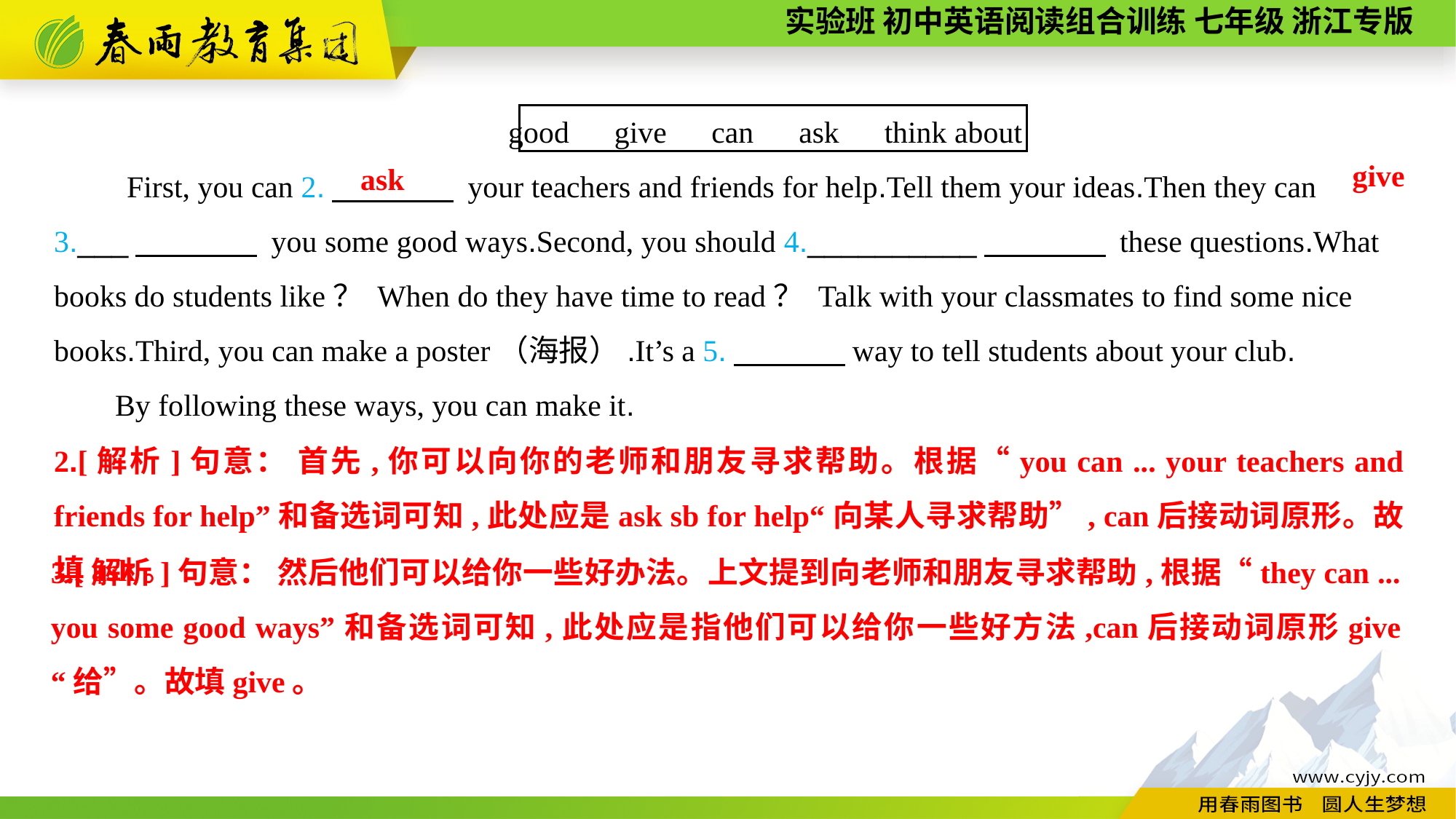

good　give　can　ask　think about
First, you can 2.　　　　 your teachers and friends for help.Tell them your ideas.Then they can 3.___　　　　 you some good ways.Second, you should 4.__________　　　　 these questions.What books do students like？ When do they have time to read？ Talk with your classmates to find some nice books.Third, you can make a poster（海报）.It’s a 5.　            way to tell students about your club.
        By following these ways, you can make it.

give
ask
2.[解析]句意： 首先,你可以向你的老师和朋友寻求帮助。根据“you can ... your teachers and friends for help”和备选词可知,此处应是ask sb for help“向某人寻求帮助”, can后接动词原形。故填ask。
3.[解析]句意： 然后他们可以给你一些好办法。上文提到向老师和朋友寻求帮助,根据“they can ... you some good ways”和备选词可知,此处应是指他们可以给你一些好方法,can后接动词原形give“给”。故填give。